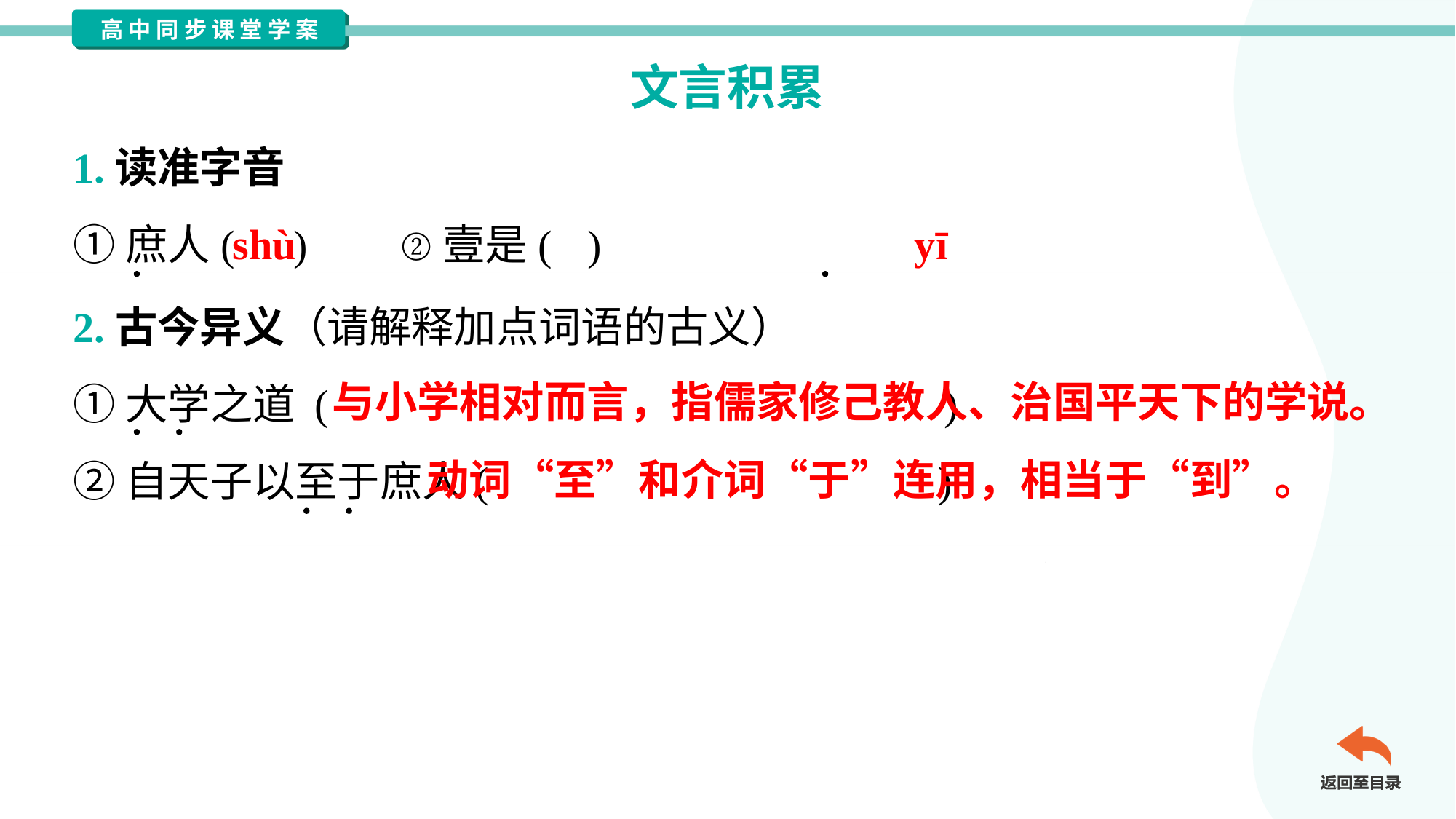

文言积累
1.读准字音
①庶人(     )	②壹是(   )
shù
yī

2.古今异义（请解释加点词语的古义）
①大学之道 (                                                    )
②自天子以至于庶人(                                      )
与小学相对而言，指儒家修己教人、治国平天下的学说。
动词“至”和介词“于”连用，相当于“到”。